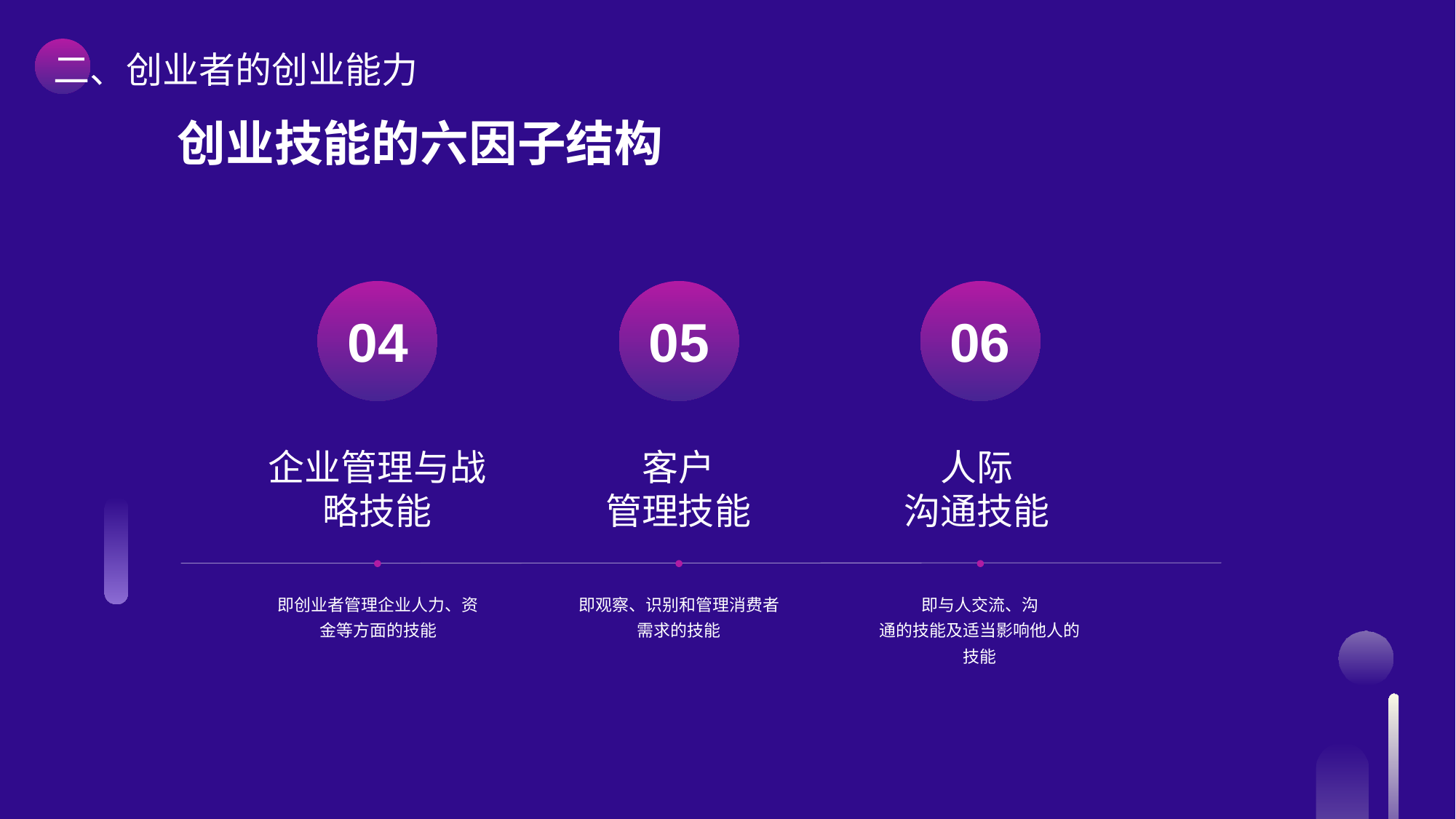

二、创业者的创业能力
创业技能的六因子结构

企业管理与战略技能
客户
管理技能
人际
沟通技能

即创业者管理企业人力、资金等方面的技能
即观察、识别和管理消费者需求的技能
即与人交流、沟
通的技能及适当影响他人的技能
04
05
06